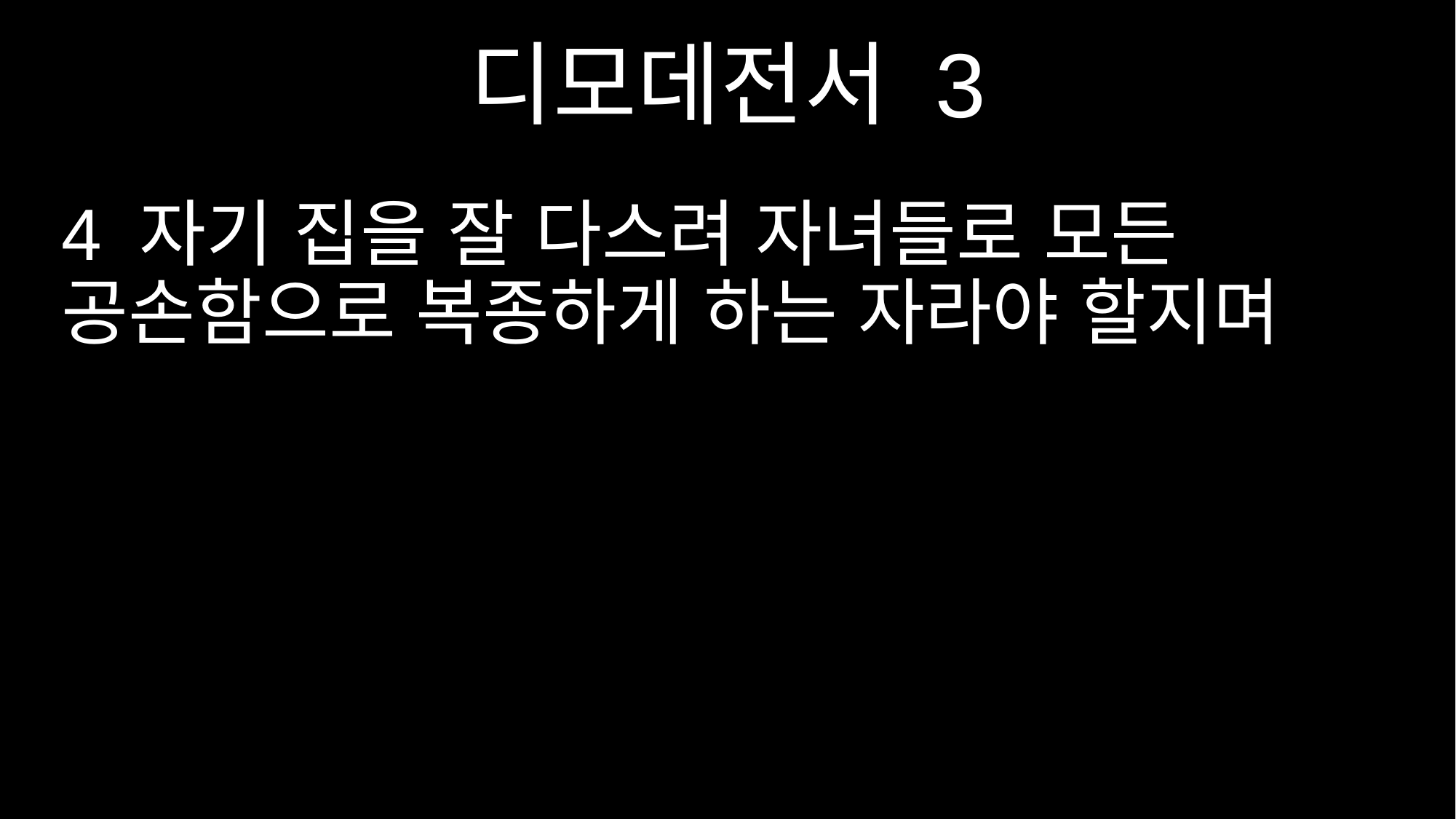

디모데전서 3
4 자기 집을 잘 다스려 자녀들로 모든 공손함으로 복종하게 하는 자라야 할지며